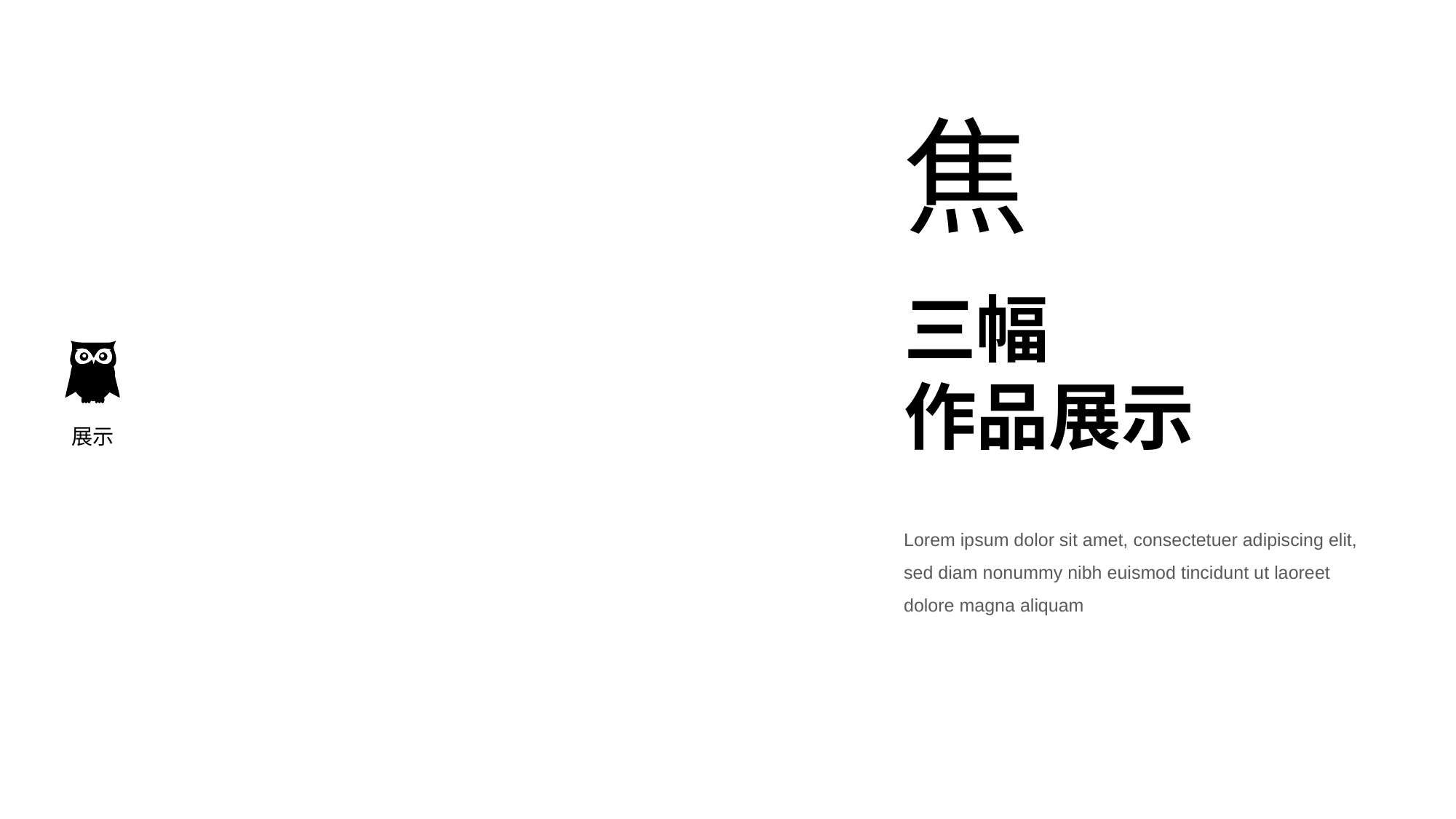

焦
三幅
作品展示

展示

Lorem ipsum dolor sit amet, consectetuer adipiscing elit, sed diam nonummy nibh euismod tincidunt ut laoreet dolore magna aliquam